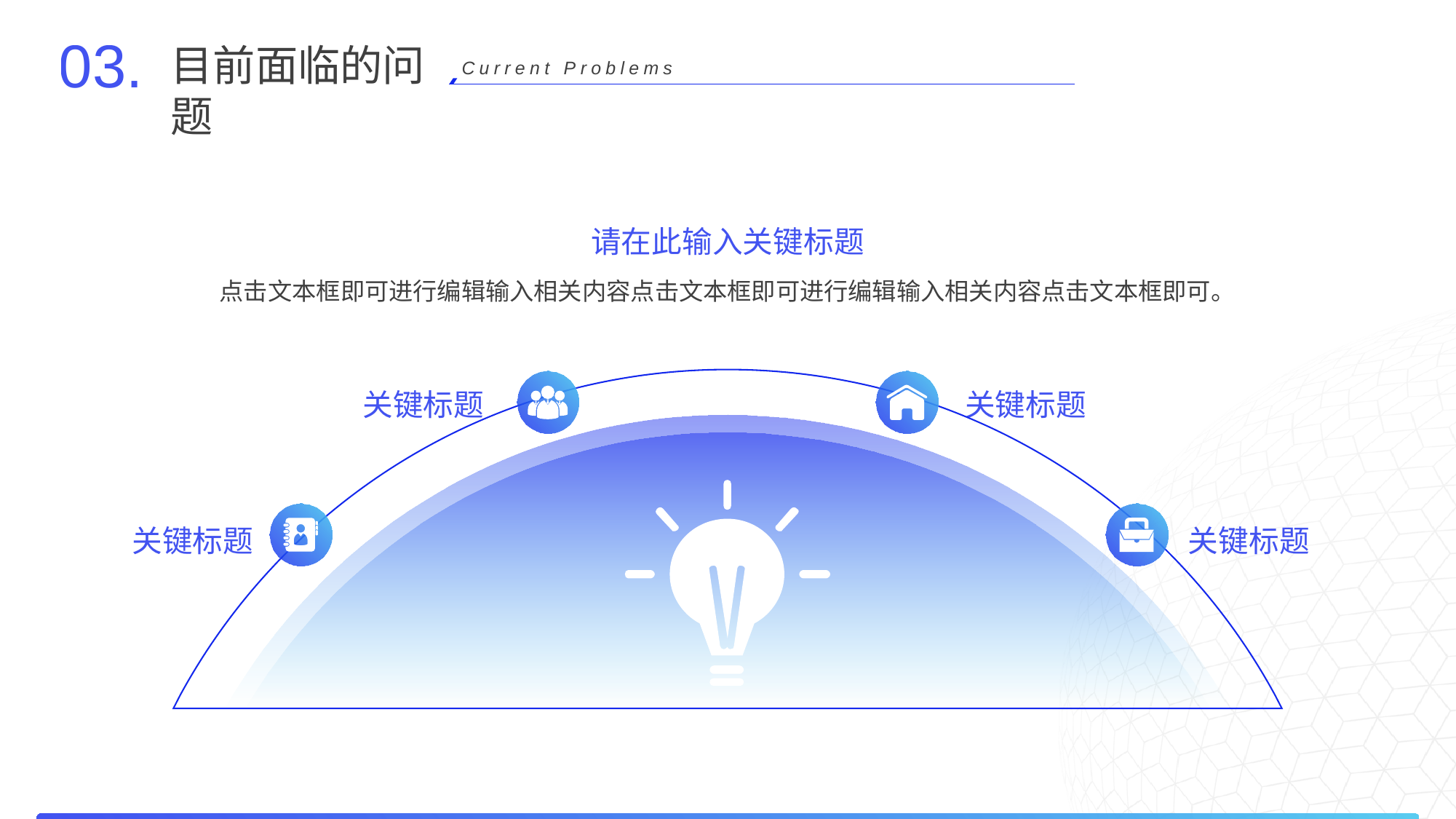

03.
目前面临的问题
Current Problems

请在此输入关键标题
点击文本框即可进行编辑输入相关内容点击文本框即可进行编辑输入相关内容点击文本框即可。

关键标题
关键标题

关键标题
关键标题